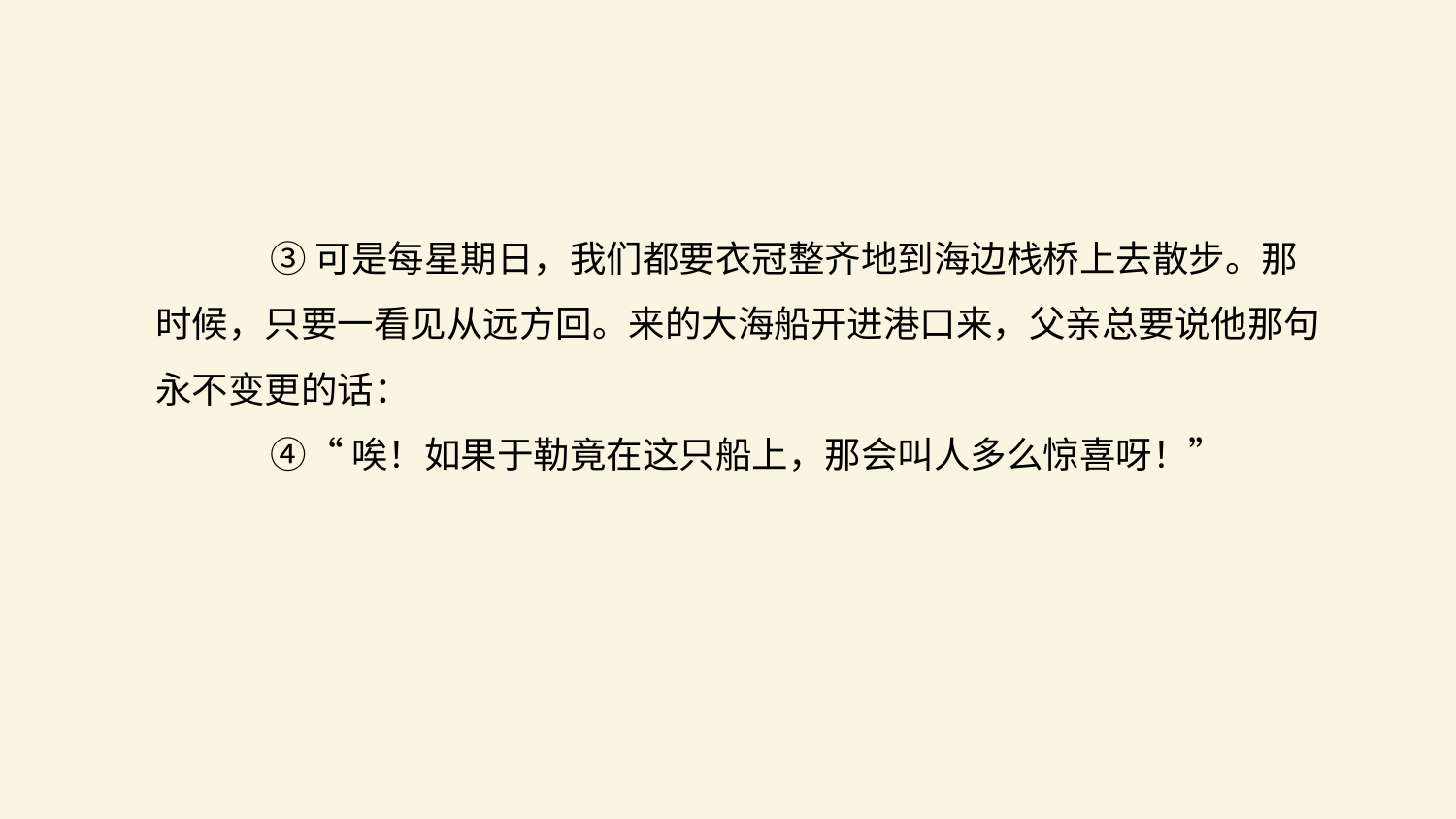

③可是每星期日，我们都要衣冠整齐地到海边栈桥上去散步。那时候，只要一看见从远方回。来的大海船开进港口来，父亲总要说他那句永不变更的话：
④“唉！如果于勒竟在这只船上，那会叫人多么惊喜呀！”